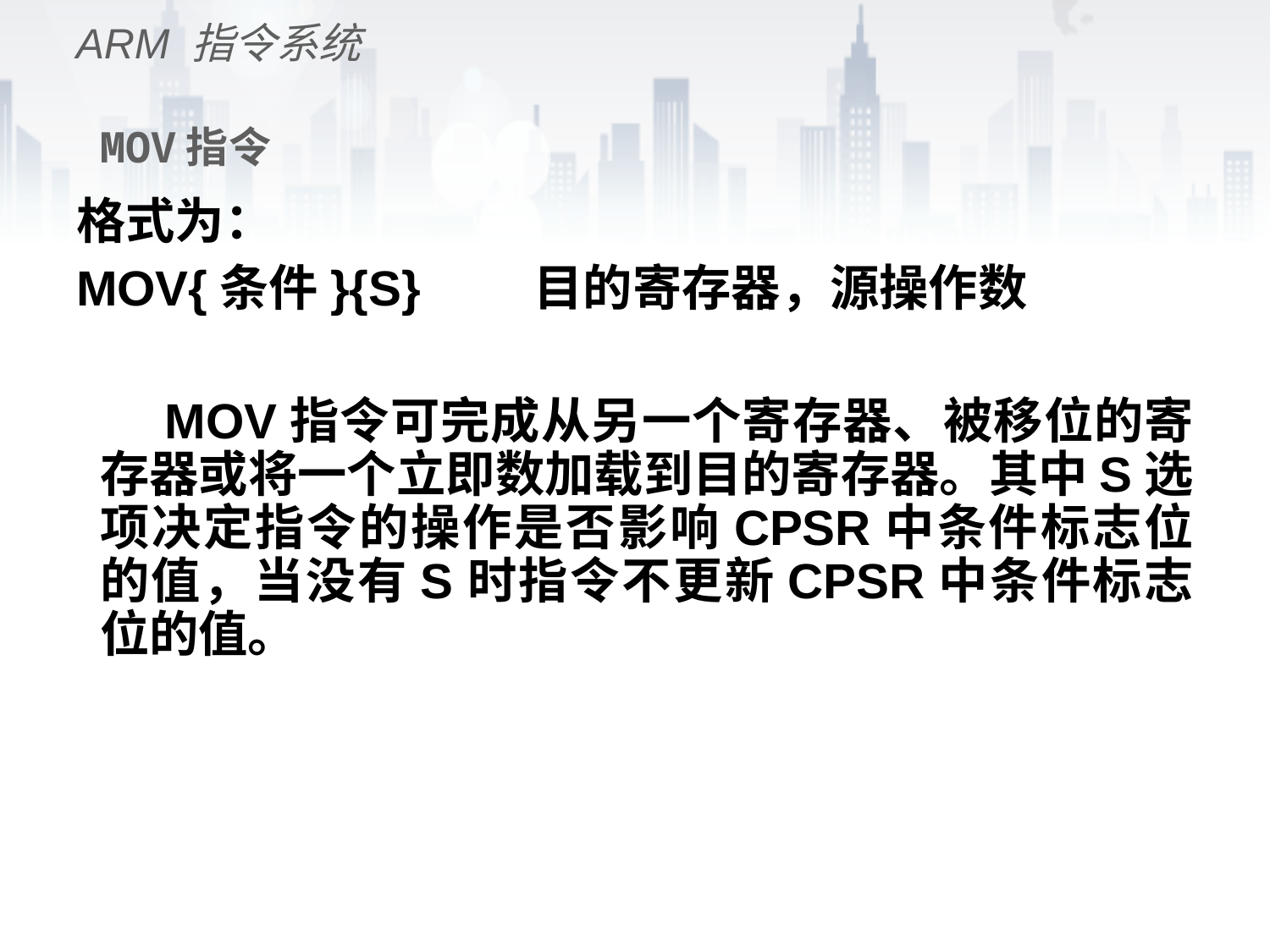

ARM 指令系统
# MOV指令
格式为：
MOV{条件}{S}	   目的寄存器，源操作数

      MOV指令可完成从另一个寄存器、被移位的寄存器或将一个立即数加载到目的寄存器。其中S选项决定指令的操作是否影响CPSR中条件标志位的值，当没有S时指令不更新CPSR中条件标志位的值。